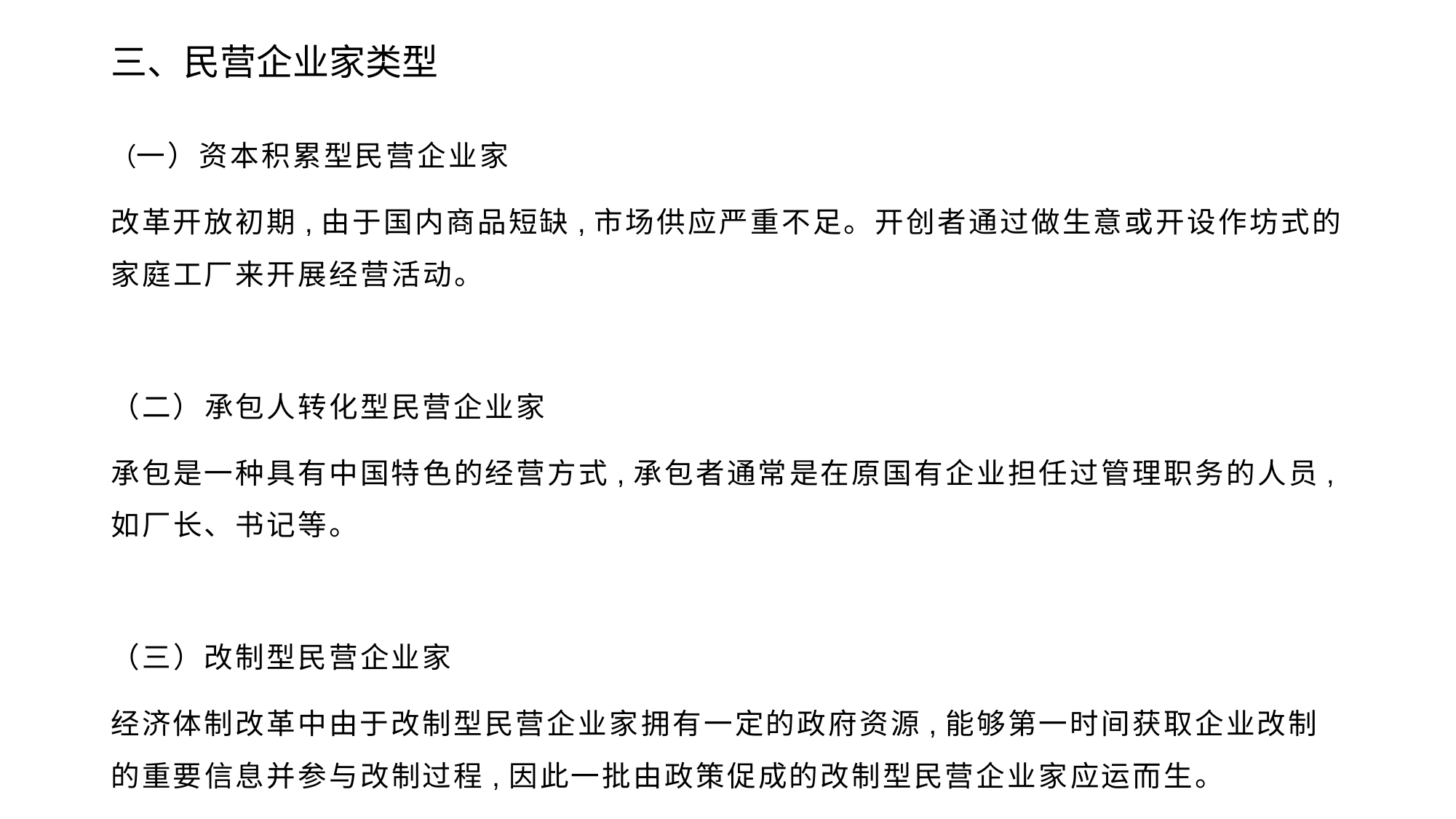

# 三、民营企业家类型
（一）资本积累型民营企业家
改革开放初期,由于国内商品短缺,市场供应严重不足。开创者通过做生意或开设作坊式的家庭工厂来开展经营活动。

（二）承包人转化型民营企业家
承包是一种具有中国特色的经营方式,承包者通常是在原国有企业担任过管理职务的人员,如厂长、书记等。

（三）改制型民营企业家
经济体制改革中由于改制型民营企业家拥有一定的政府资源,能够第一时间获取企业改制的重要信息并参与改制过程,因此一批由政策促成的改制型民营企业家应运而生。